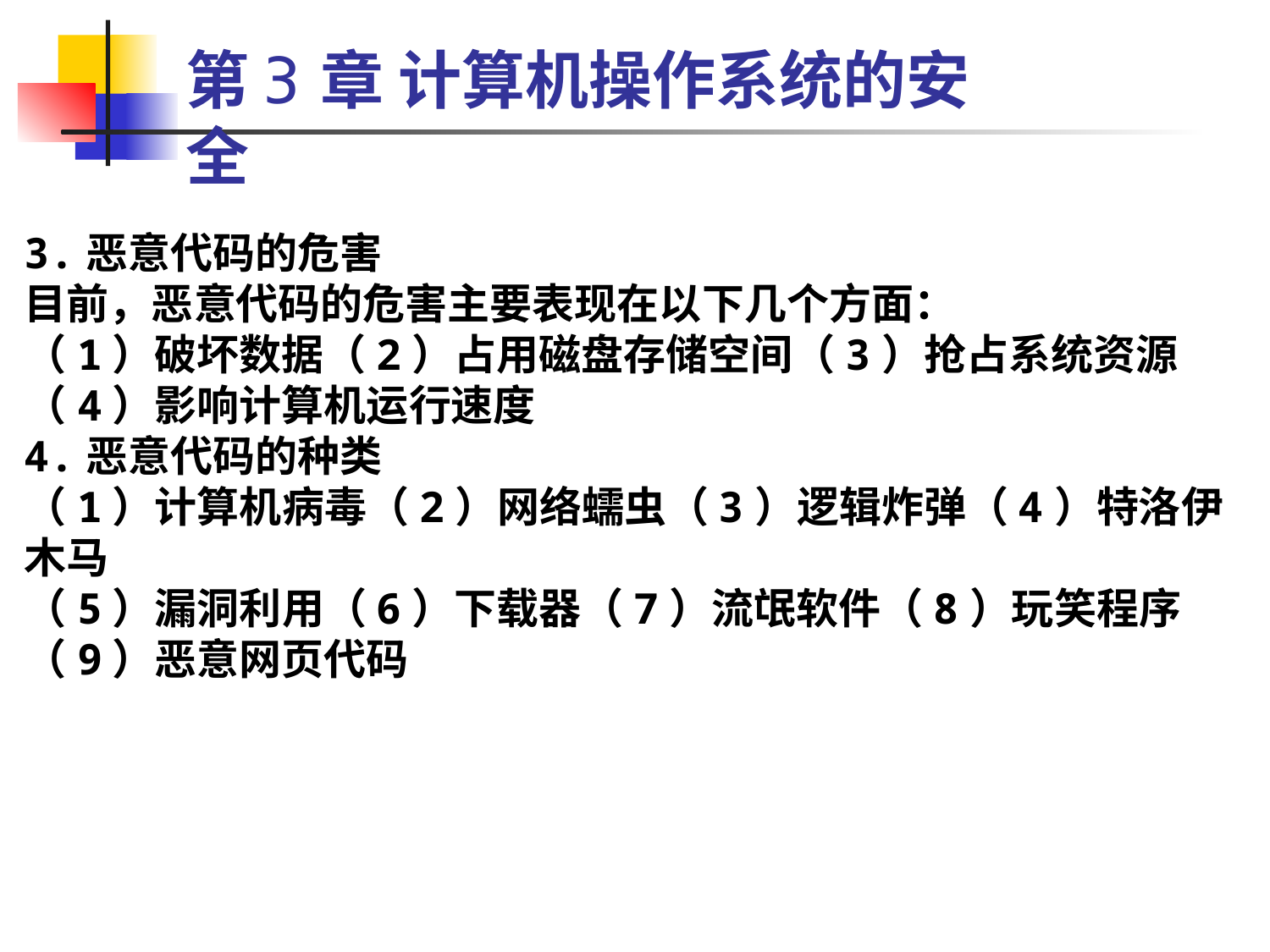

第3章 计算机操作系统的安全
3.恶意代码的危害
目前，恶意代码的危害主要表现在以下几个方面：
（1）破坏数据（2）占用磁盘存储空间（3）抢占系统资源
（4）影响计算机运行速度
4.恶意代码的种类
（1）计算机病毒（2）网络蠕虫（3）逻辑炸弹（4）特洛伊木马
（5）漏洞利用（6）下载器（7）流氓软件（8）玩笑程序
（9）恶意网页代码